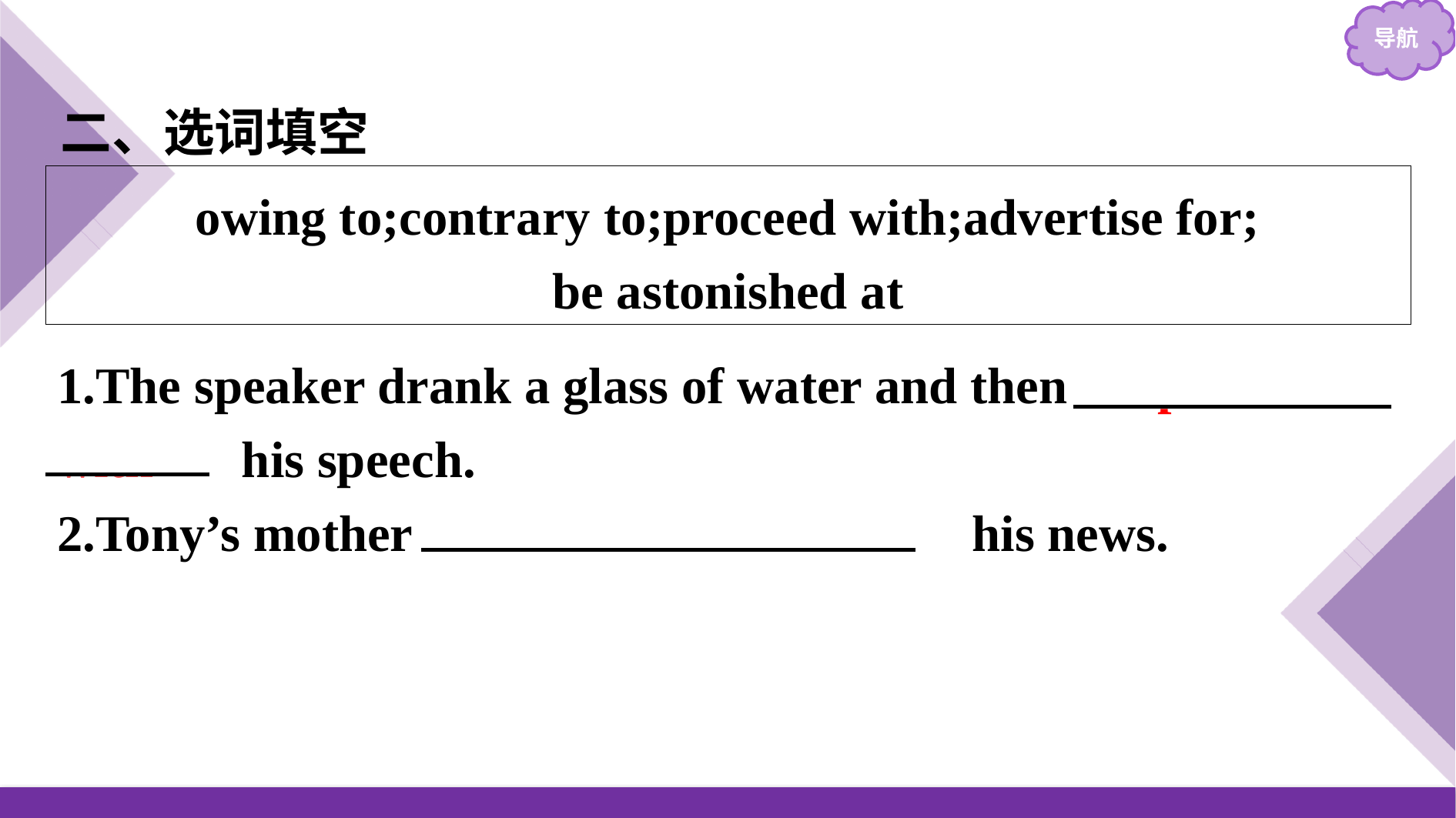

二、选词填空
owing to;contrary to;proceed with;advertise for;
be astonished at
1.The speaker drank a glass of water and then 　proceeded with　 his speech.
2.Tony’s mother 　was astonished at　 his news.